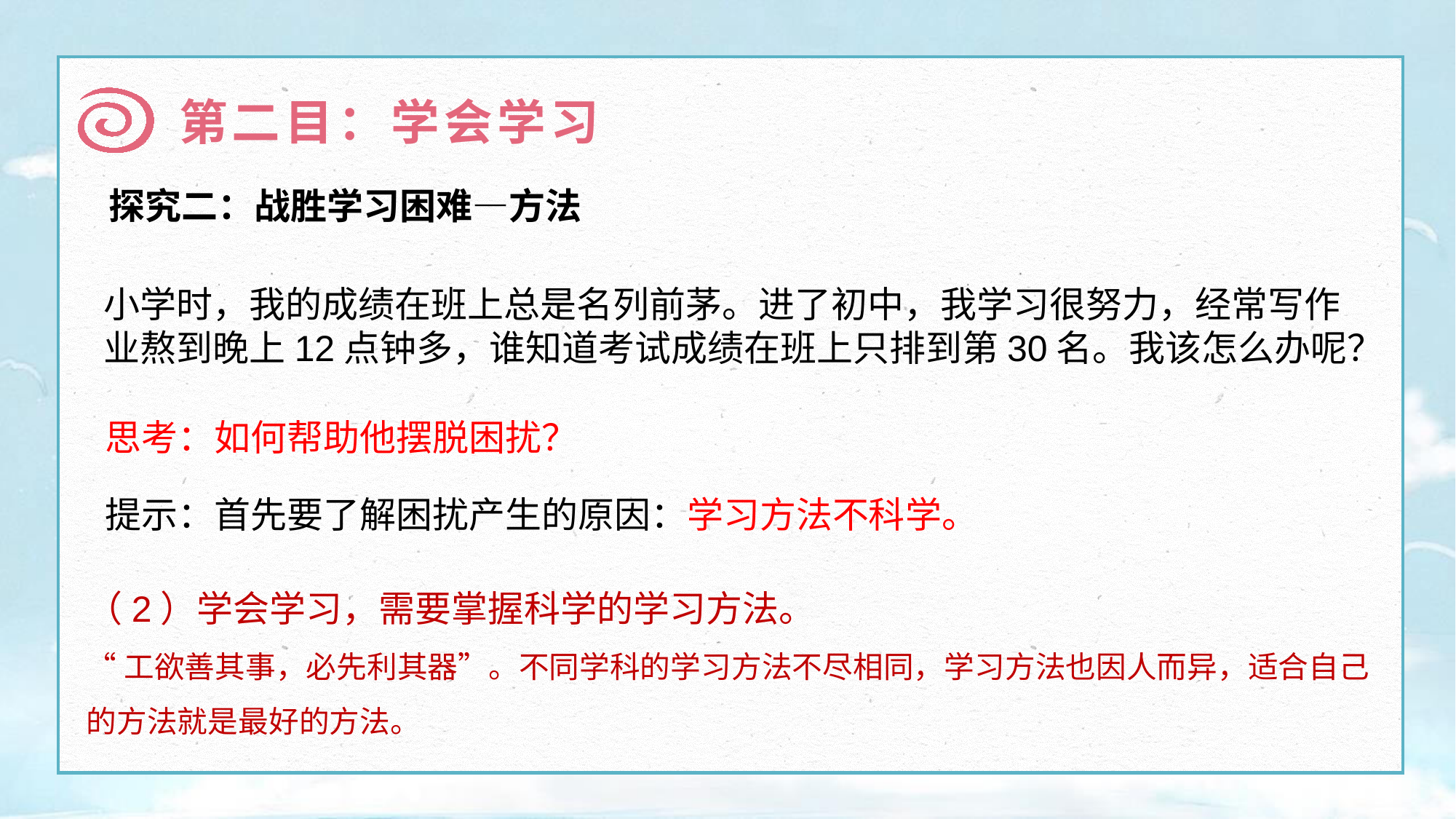

第二目：学会学习

探究二：战胜学习困难—方法
小学时，我的成绩在班上总是名列前茅。进了初中，我学习很努力，经常写作业熬到晚上12点钟多，谁知道考试成绩在班上只排到第30名。我该怎么办呢？
思考：如何帮助他摆脱困扰？
提示：首先要了解困扰产生的原因：学习方法不科学。
（2）学会学习，需要掌握科学的学习方法。
“工欲善其事，必先利其器”。不同学科的学习方法不尽相同，学习方法也因人而异，适合自己的方法就是最好的方法。